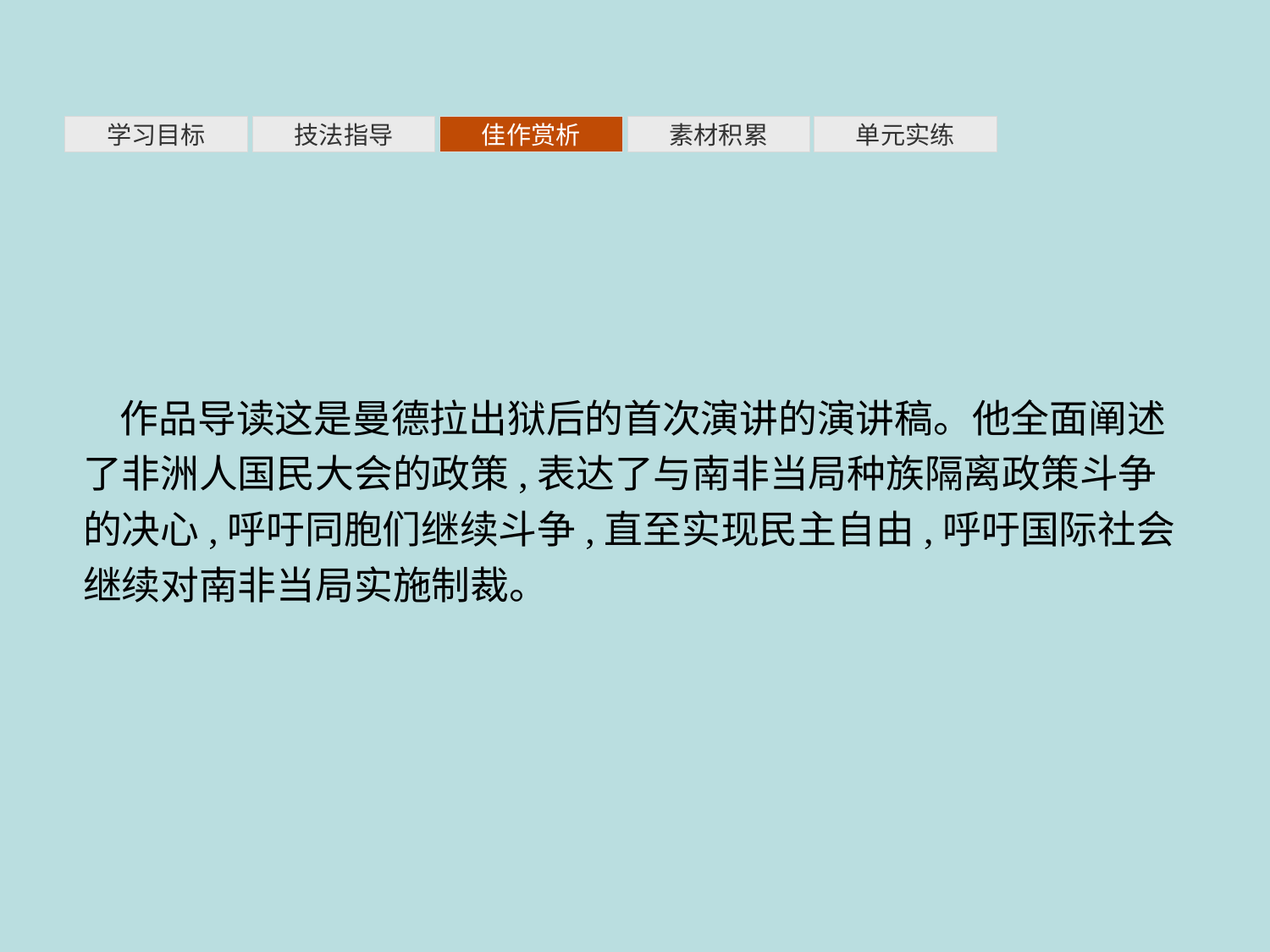

素材积累
学习目标
技法指导
佳作赏析
单元实练
作品导读这是曼德拉出狱后的首次演讲的演讲稿。他全面阐述了非洲人国民大会的政策,表达了与南非当局种族隔离政策斗争的决心,呼吁同胞们继续斗争,直至实现民主自由,呼吁国际社会继续对南非当局实施制裁。